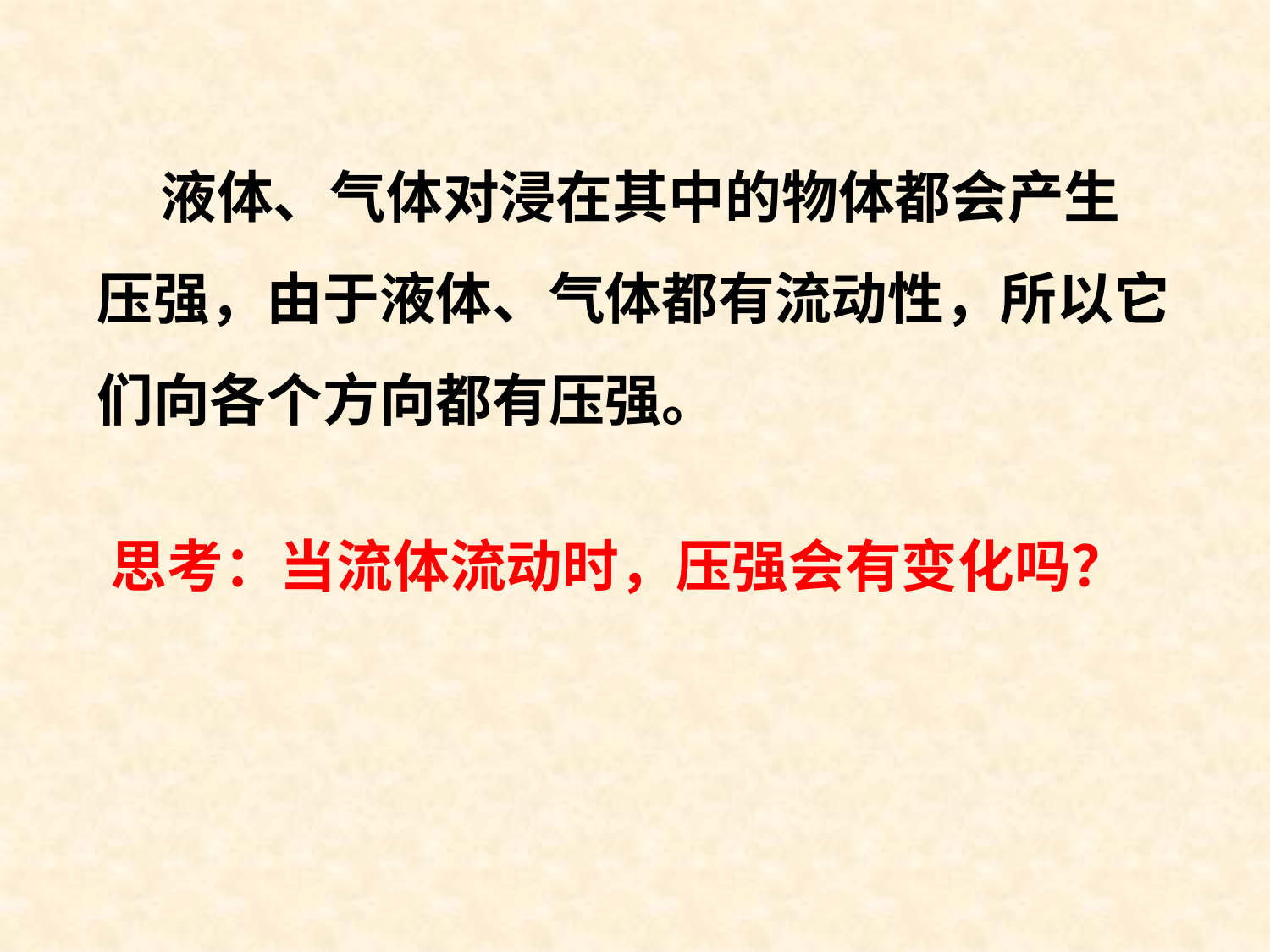

液体、气体对浸在其中的物体都会产生压强，由于液体、气体都有流动性，所以它们向各个方向都有压强。
思考：当流体流动时，压强会有变化吗？